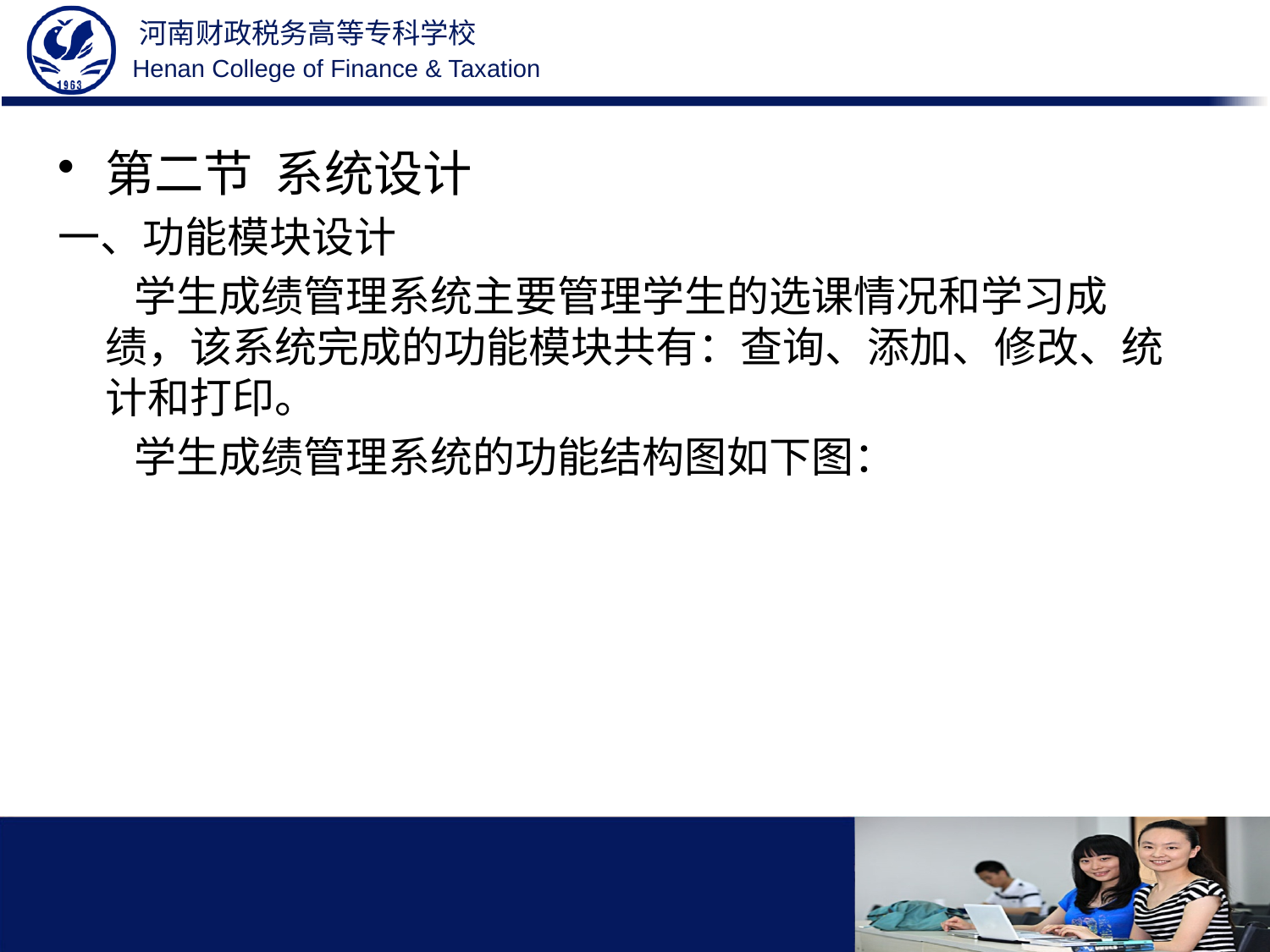

第二节  系统设计
一、功能模块设计
       学生成绩管理系统主要管理学生的选课情况和学习成绩，该系统完成的功能模块共有：查询、添加、修改、统计和打印。
       学生成绩管理系统的功能结构图如下图：